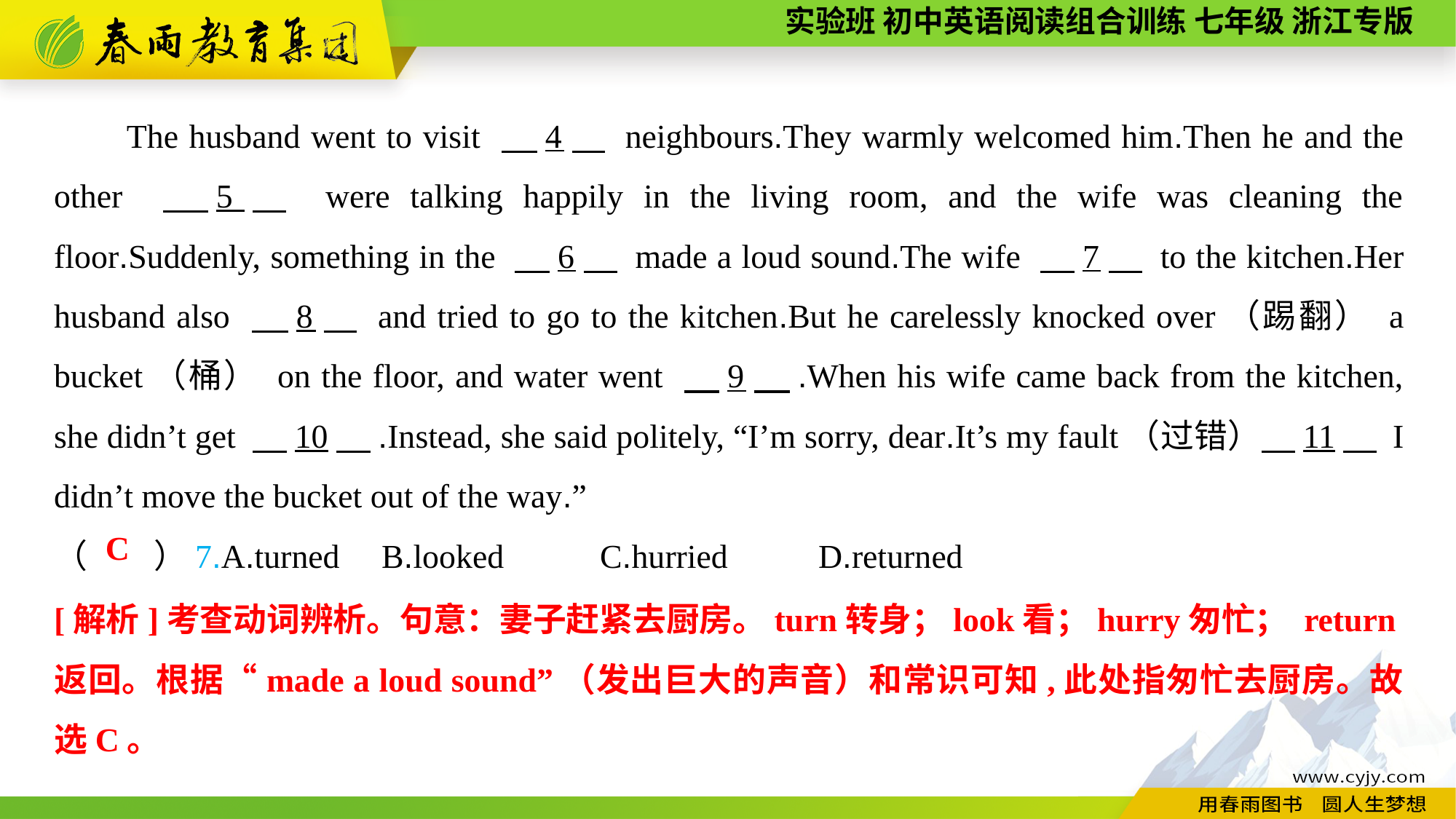

The husband went to visit 　4　 neighbours.They warmly welcomed him.Then he and the other 　5　 were talking happily in the living room, and the wife was cleaning the floor.Suddenly, something in the 　6　 made a loud sound.The wife 　7　 to the kitchen.Her husband also 　8　 and tried to go to the kitchen.But he carelessly knocked over（踢翻） a bucket（桶） on the floor, and water went 　9　.When his wife came back from the kitchen, she didn’t get 　10　.Instead, she said politely, “I’m sorry, dear.It’s my fault（过错）　11　 I didn’t move the bucket out of the way.”
（　　）7.A.turned	B.looked	C.hurried	D.returned
C
[解析]考查动词辨析。句意：妻子赶紧去厨房。turn转身；look看；hurry匆忙； return返回。根据“made a loud sound”（发出巨大的声音）和常识可知,此处指匆忙去厨房。故选C。